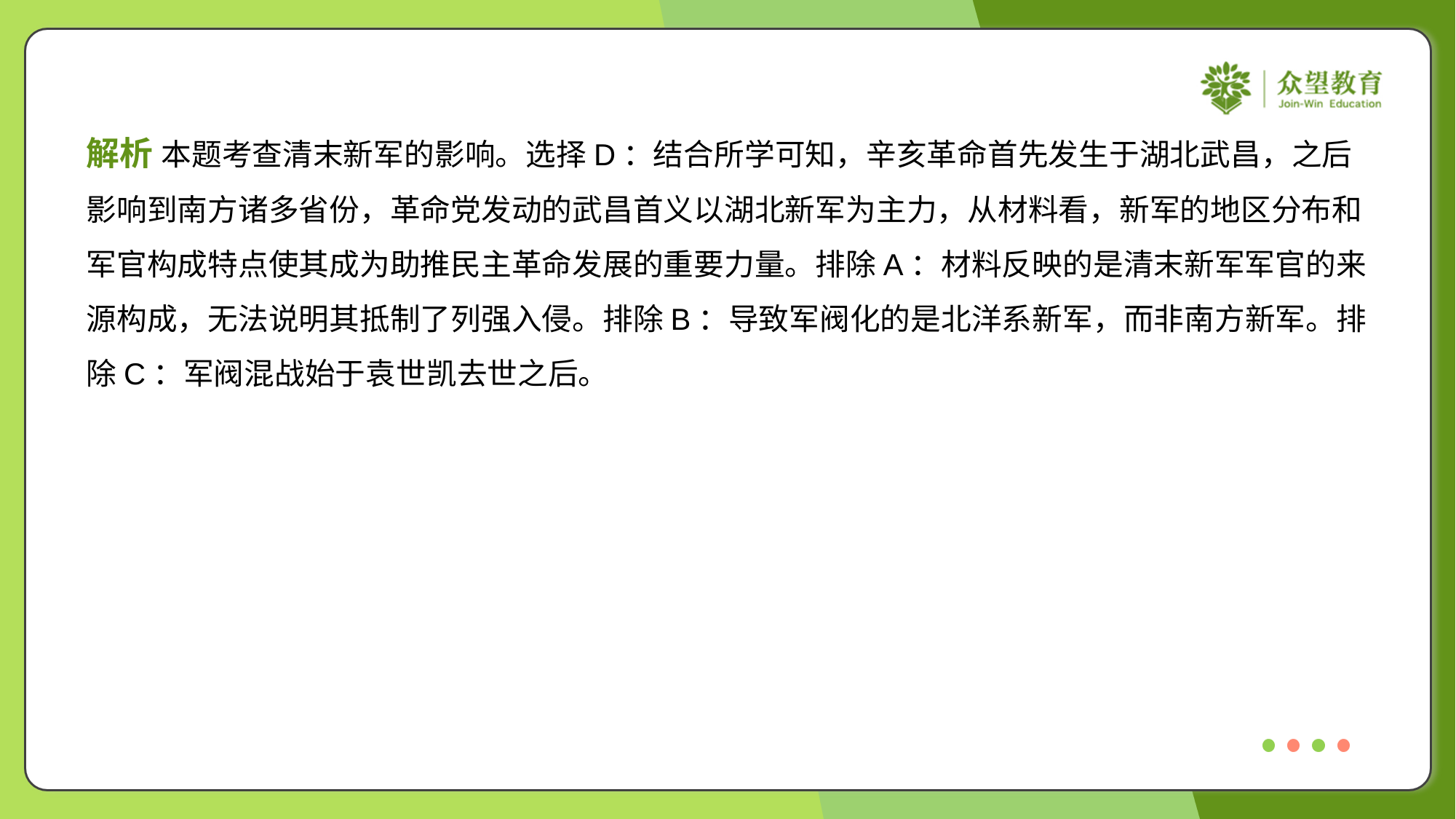

解析 本题考查清末新军的影响。选择D：结合所学可知，辛亥革命首先发生于湖北武昌，之后
影响到南方诸多省份，革命党发动的武昌首义以湖北新军为主力，从材料看，新军的地区分布和
军官构成特点使其成为助推民主革命发展的重要力量。排除A：材料反映的是清末新军军官的来
源构成，无法说明其抵制了列强入侵。排除B：导致军阀化的是北洋系新军，而非南方新军。排
除C：军阀混战始于袁世凯去世之后。